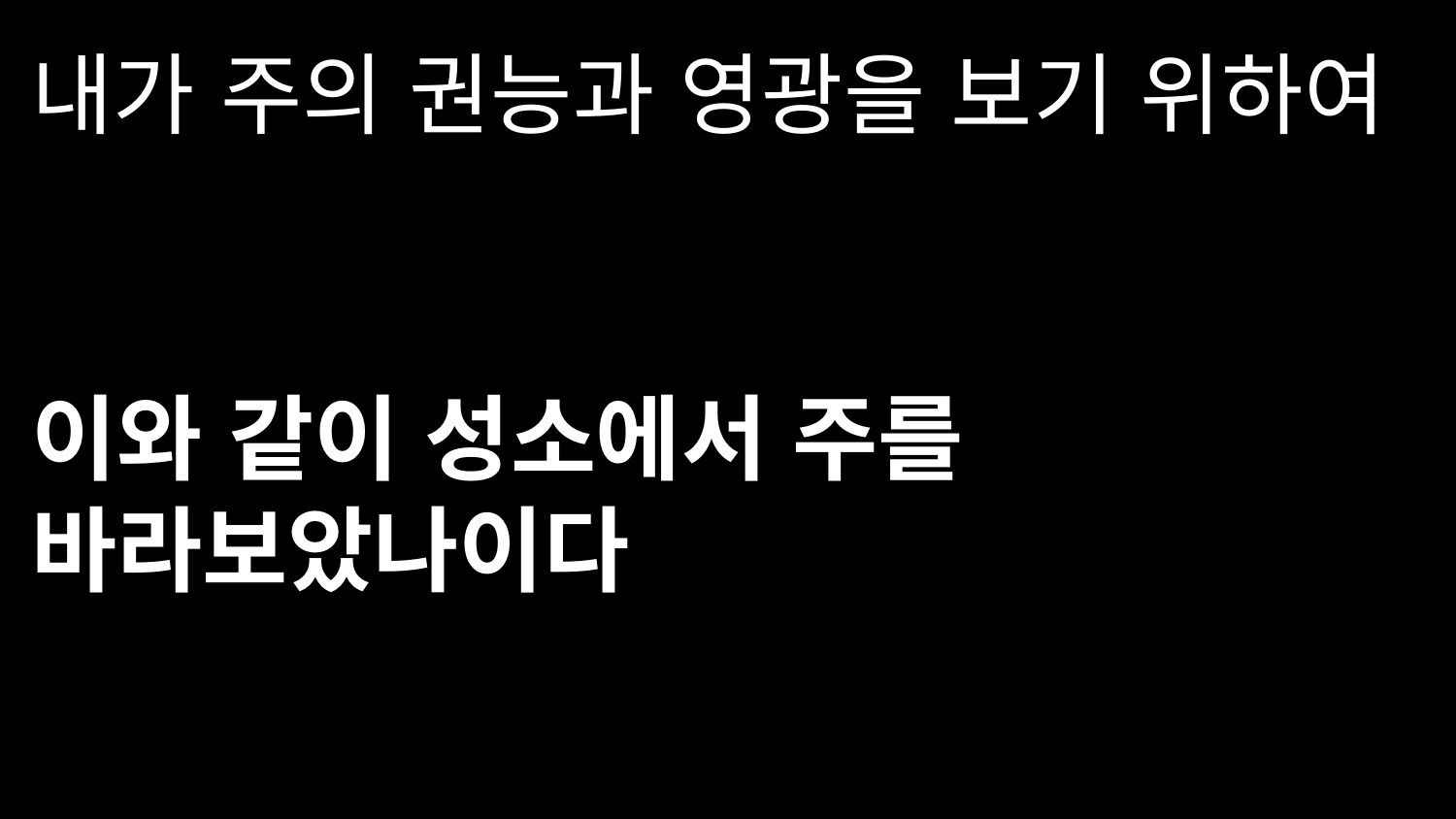

내가 주의 권능과 영광을 보기 위하여
이와 같이 성소에서 주를 바라보았나이다